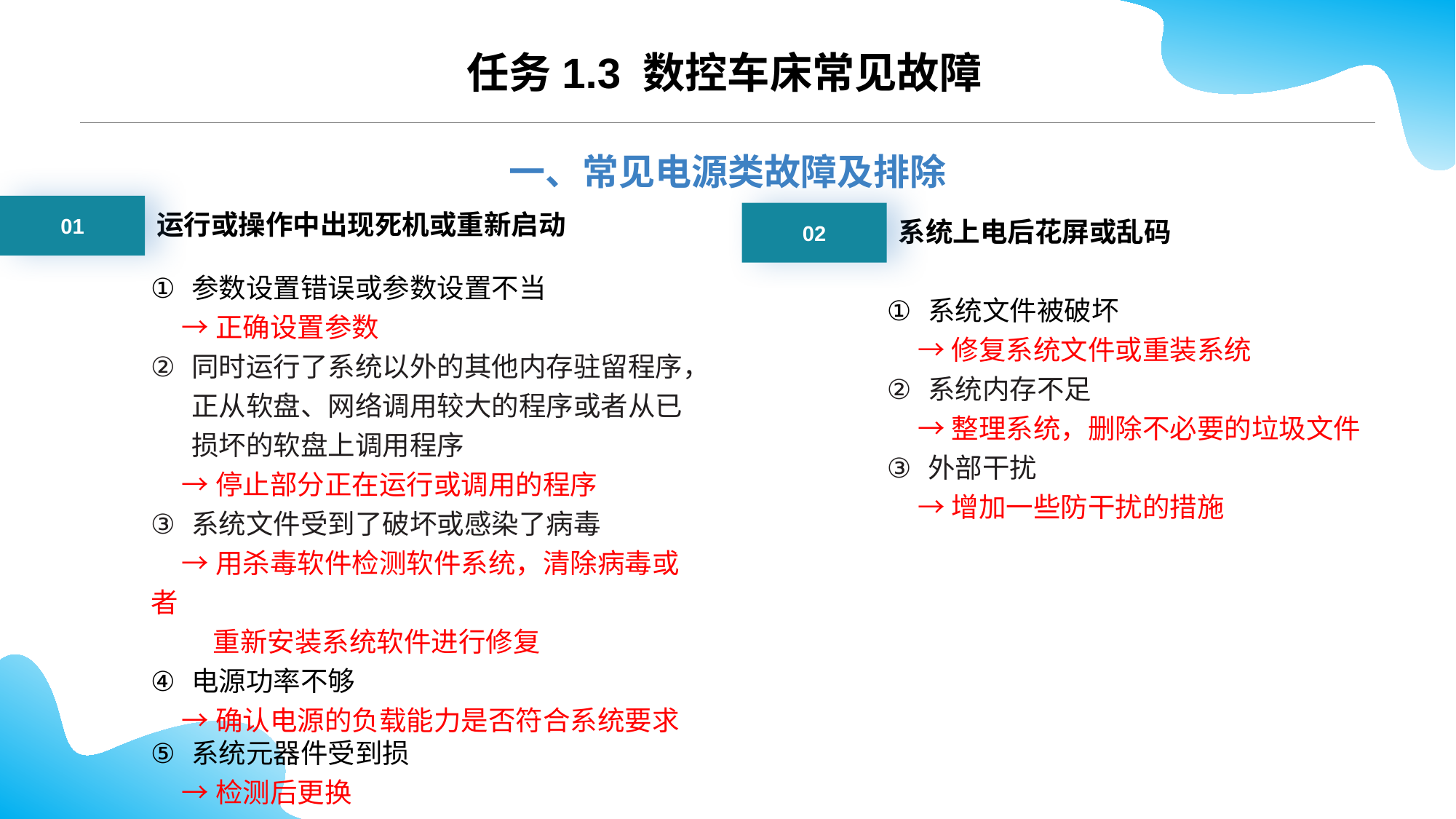

CONTENTS
任务1.3 数控车床常见故障
一、常见电源类故障及排除
01
运行或操作中出现死机或重新启动
02
系统上电后花屏或乱码
参数设置错误或参数设置不当
     →正确设置参数
同时运行了系统以外的其他内存驻留程序，正从软盘、网络调用较大的程序或者从已损坏的软盘上调用程序
     →停止部分正在运行或调用的程序
系统文件受到了破坏或感染了病毒
     →用杀毒软件检测软件系统，清除病毒或者
         重新安装系统软件进行修复
电源功率不够
     →确认电源的负载能力是否符合系统要求
系统元器件受到损
     →检测后更换

系统文件被破坏
     →修复系统文件或重装系统
系统内存不足
     →整理系统，删除不必要的垃圾文件
外部干扰
     →增加一些防干扰的措施